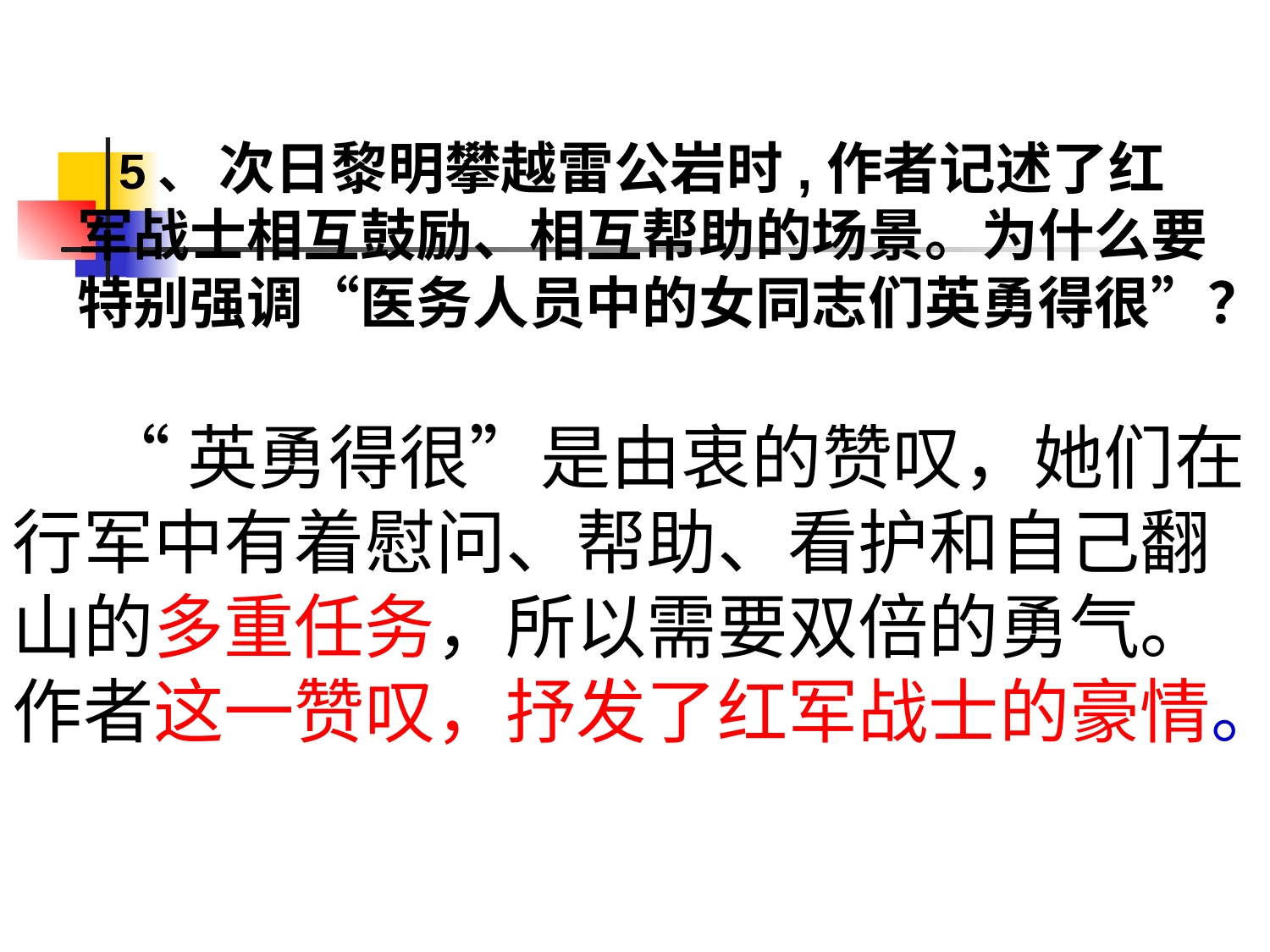

5、 次日黎明攀越雷公岩时,作者记述了红军战士相互鼓励、相互帮助的场景。为什么要特别强调“医务人员中的女同志们英勇得很”？
        “英勇得很”是由衷的赞叹，她们在行军中有着慰问、帮助、看护和自己翻山的多重任务，所以需要双倍的勇气。作者这一赞叹，抒发了红军战士的豪情。